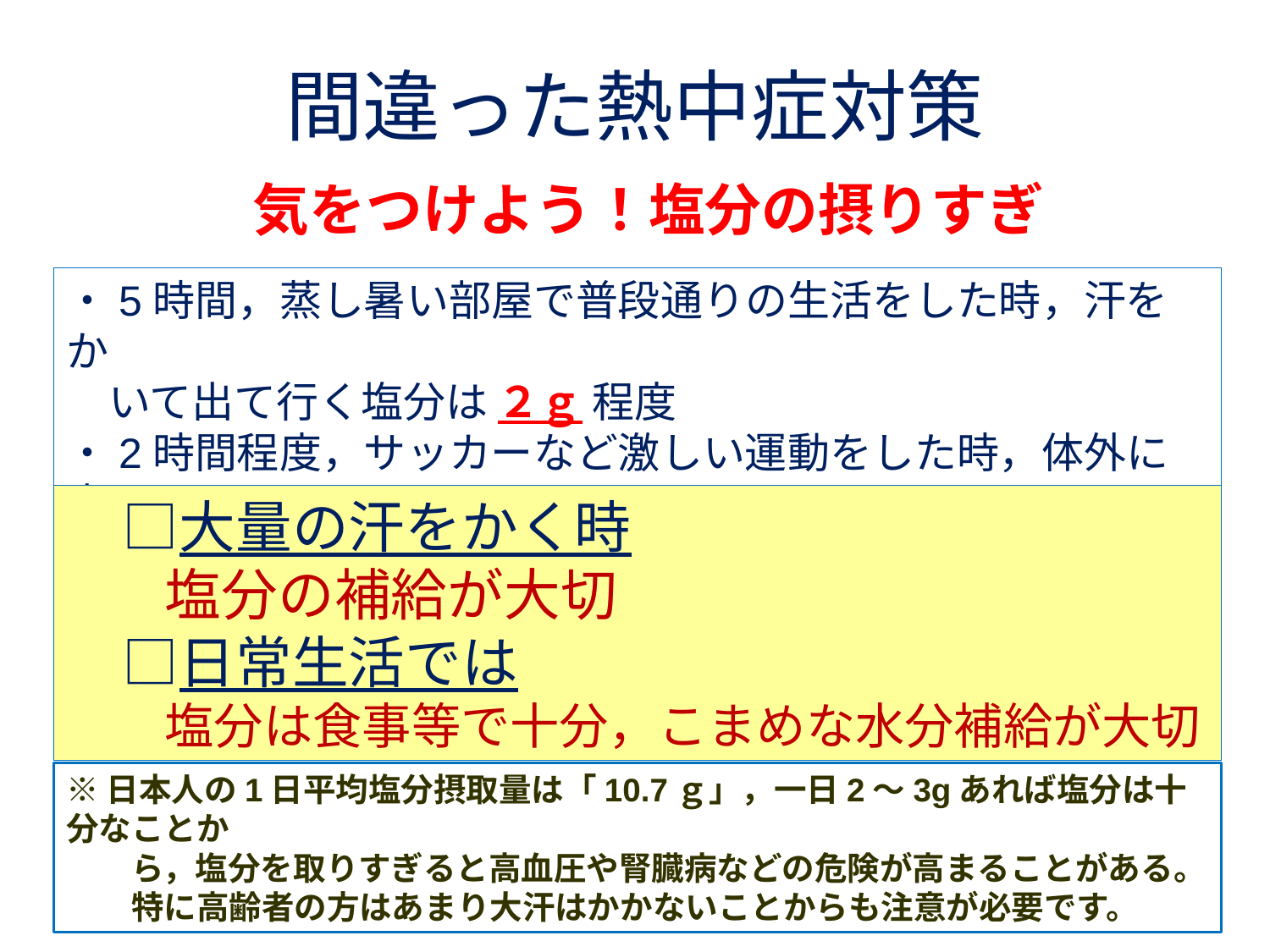

間違った熱中症対策
気をつけよう！塩分の摂りすぎ
・5時間，蒸し暑い部屋で普段通りの生活をした時，汗をか
　いて出て行く塩分は ２ｇ 程度
・2時間程度，サッカーなど激しい運動をした時，体外に出
　ていく塩分は １０ｇ 程度

　□大量の汗をかく時
　　塩分の補給が大切
　□日常生活では
　　塩分は食事等で十分，こまめな水分補給が大切
※日本人の1日平均塩分摂取量は「10.7ｇ」，一日2～3gあれば塩分は十分なことか
　　ら，塩分を取りすぎると高血圧や腎臓病などの危険が高まることがある。
　　特に高齢者の方はあまり大汗はかかないことからも注意が必要です。